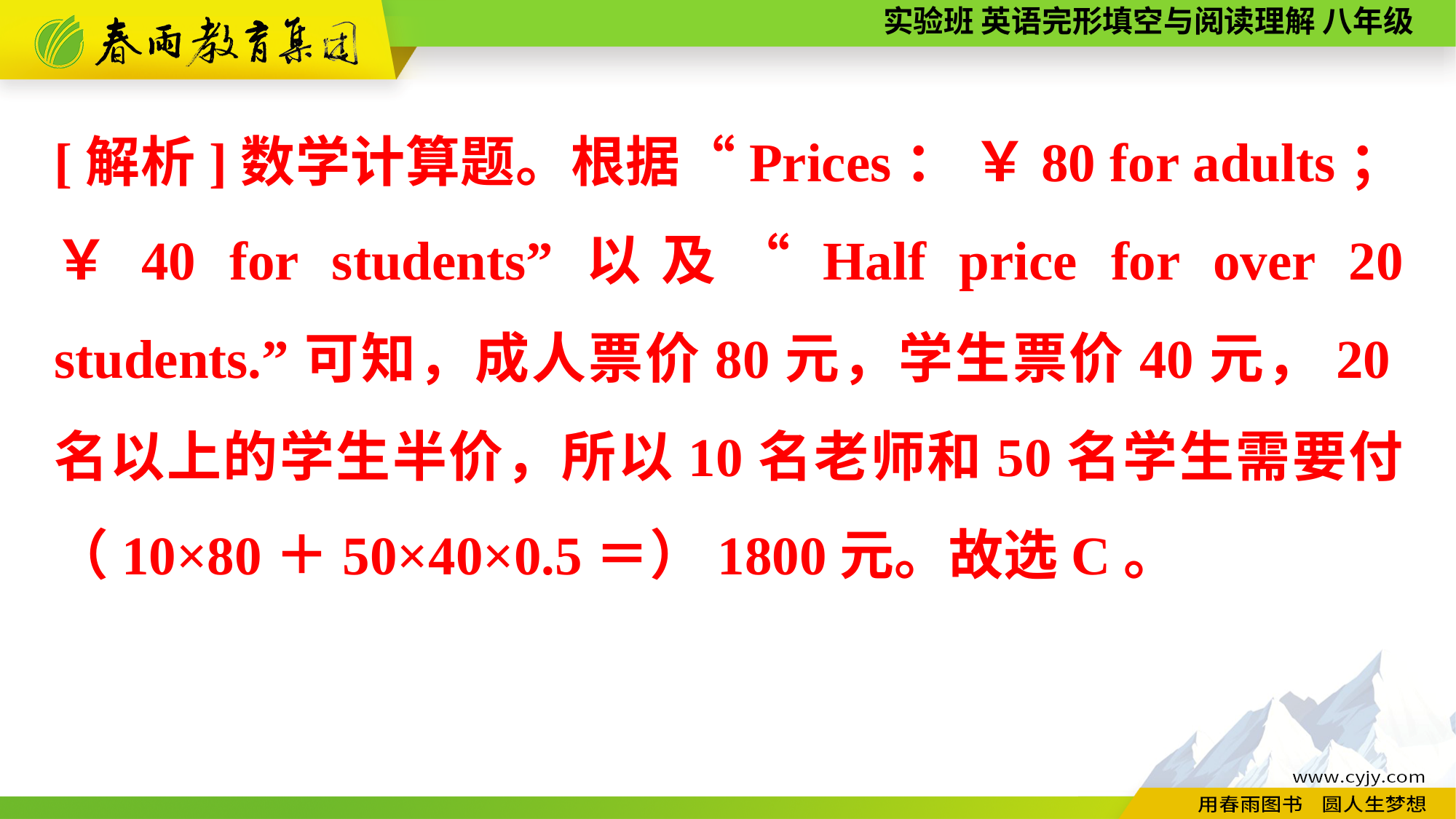

[解析]数学计算题。根据“Prices： ￥80 for adults； ￥40 for students”以及“Half price for over 20 students.”可知，成人票价80元，学生票价40元，20名以上的学生半价，所以10名老师和50名学生需要付（10×80＋50×40×0.5＝）1800元。故选C。